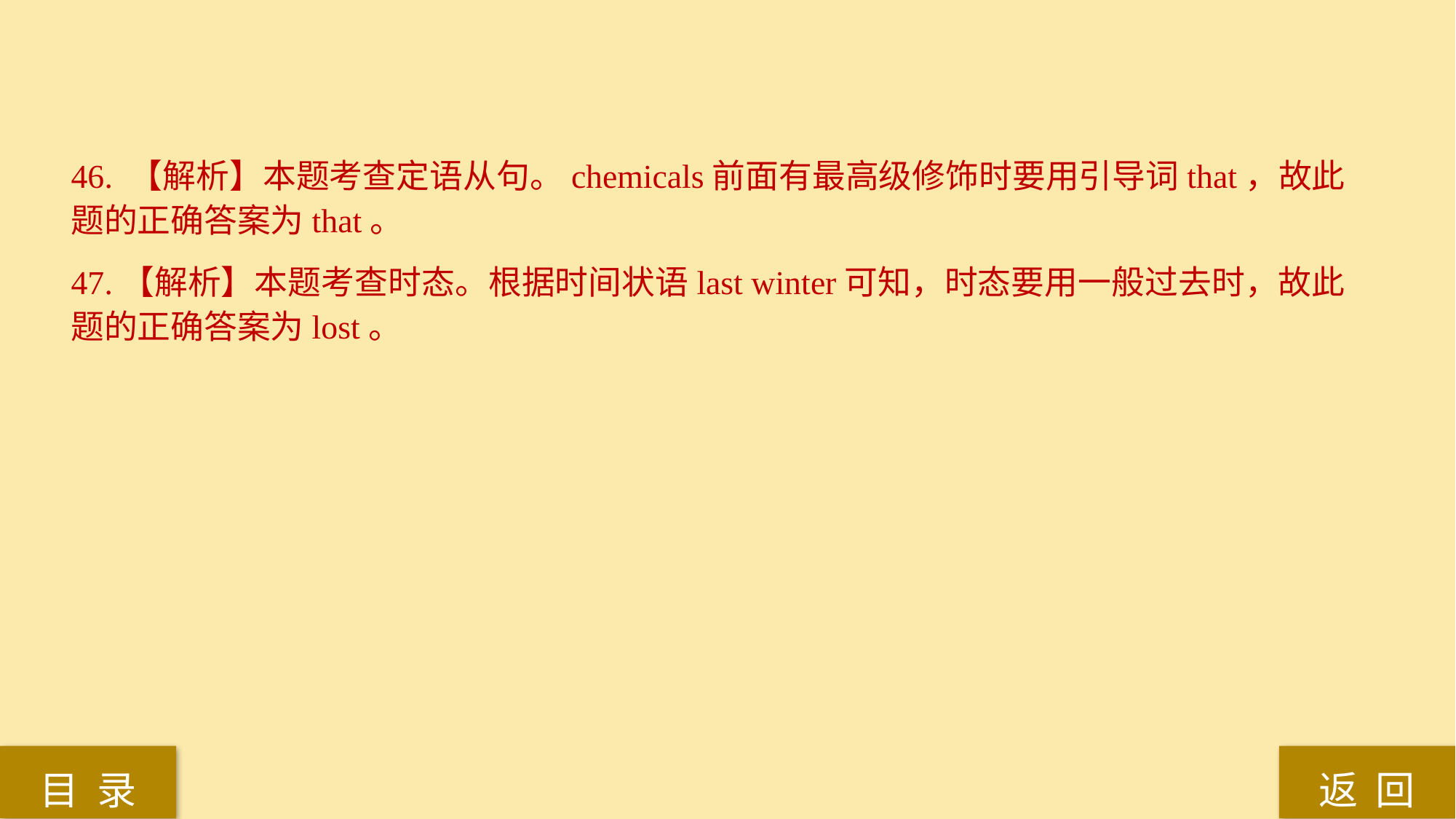

46. 【解析】本题考查定语从句。chemicals前面有最高级修饰时要用引导词that，故此题的正确答案为that。
47.【解析】本题考查时态。根据时间状语last winter可知，时态要用一般过去时，故此题的正确答案为lost。
返  回